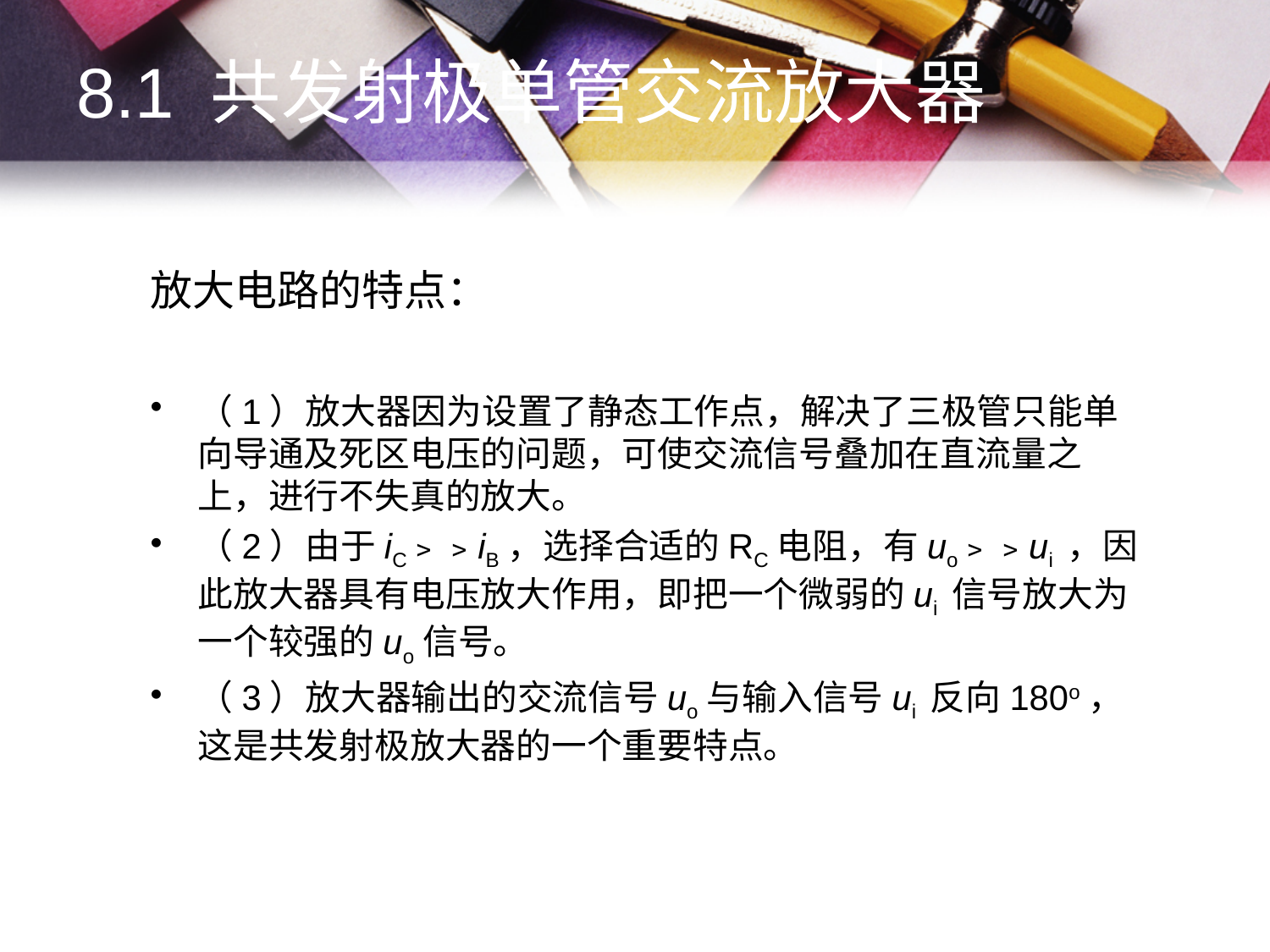

8.1 共发射极单管交流放大器
# 放大电路的特点：
（1）放大器因为设置了静态工作点，解决了三极管只能单向导通及死区电压的问题，可使交流信号叠加在直流量之上，进行不失真的放大。
（2）由于iC﹥﹥iB，选择合适的RC电阻，有uo﹥﹥ui ，因此放大器具有电压放大作用，即把一个微弱的ui 信号放大为一个较强的uo信号。
（3）放大器输出的交流信号uo与输入信号ui 反向180o，这是共发射极放大器的一个重要特点。